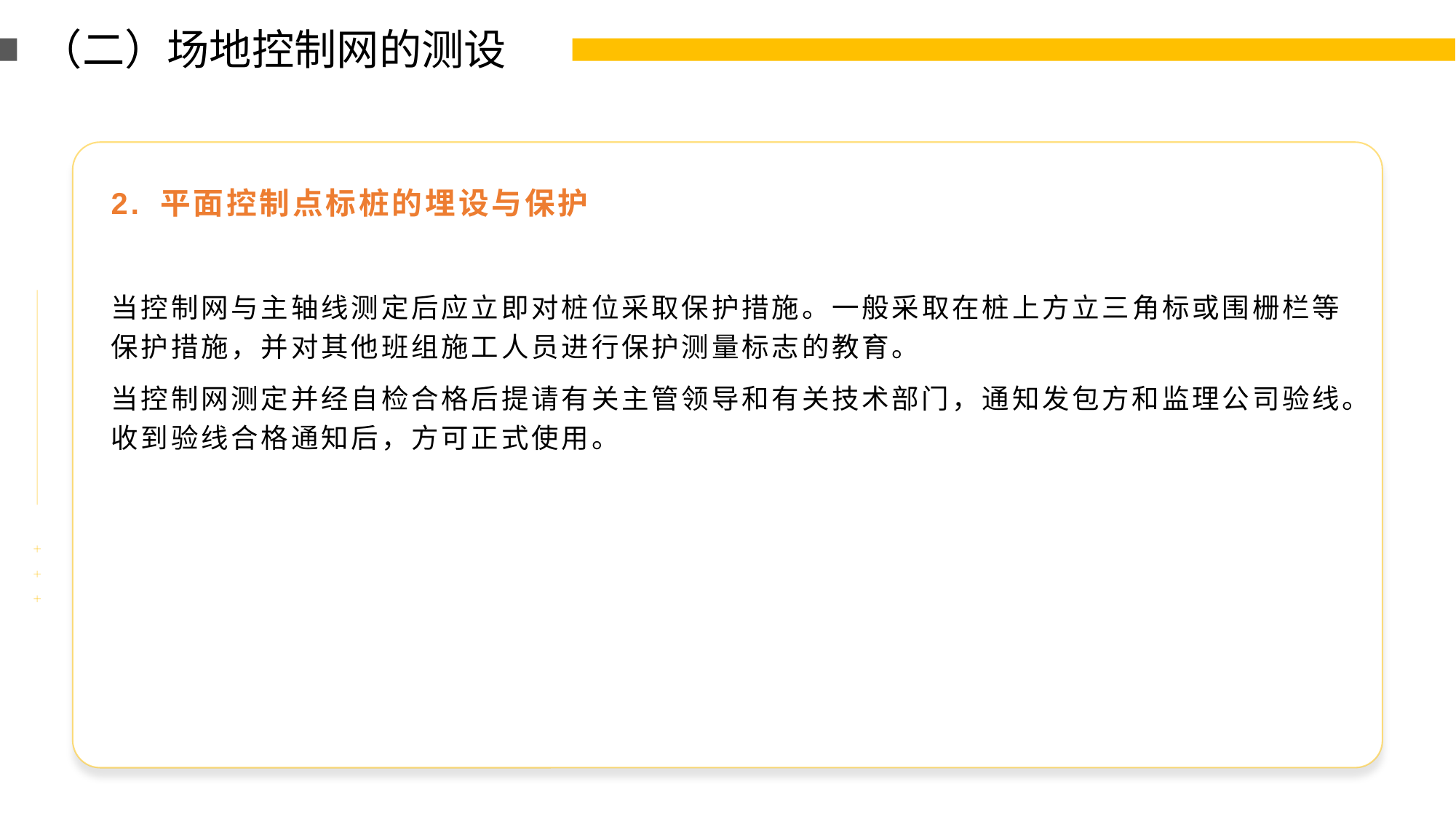

（二）场地控制网的测设

2. 平面控制点标桩的埋设与保护

当控制网与主轴线测定后应立即对桩位采取保护措施。一般采取在桩上方立三角标或围栅栏等保护措施，并对其他班组施工人员进行保护测量标志的教育。
当控制网测定并经自检合格后提请有关主管领导和有关技术部门，通知发包方和监理公司验线。收到验线合格通知后，方可正式使用。